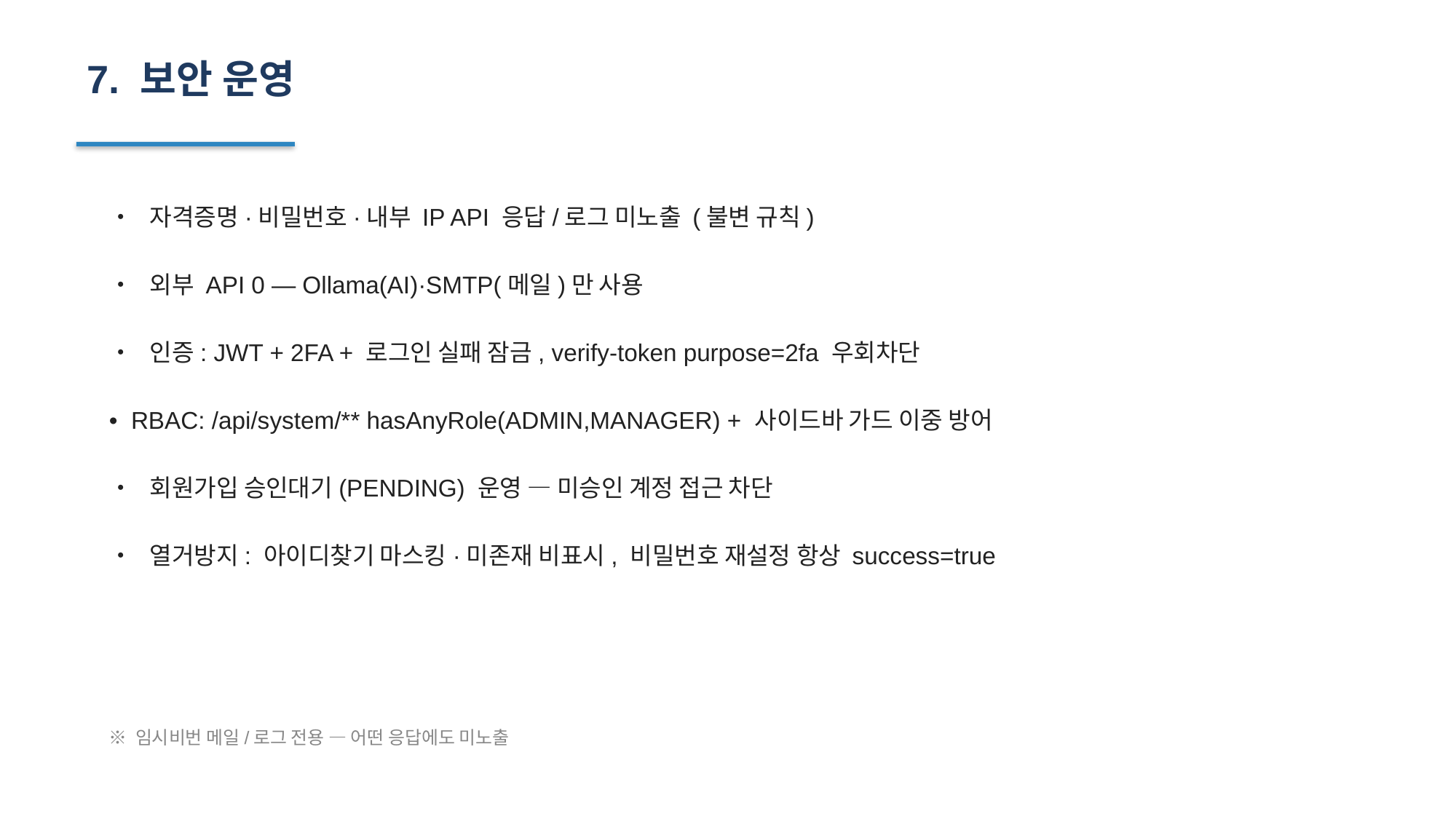

7. 보안 운영

•  자격증명·비밀번호·내부 IP API 응답/로그 미노출 (불변 규칙)
•  외부 API 0 — Ollama(AI)·SMTP(메일)만 사용
•  인증: JWT + 2FA + 로그인 실패 잠금, verify-token purpose=2fa 우회차단
•  RBAC: /api/system/** hasAnyRole(ADMIN,MANAGER) + 사이드바 가드 이중 방어
•  회원가입 승인대기(PENDING) 운영 — 미승인 계정 접근 차단
•  열거방지: 아이디찾기 마스킹·미존재 비표시, 비밀번호 재설정 항상 success=true
※ 임시비번 메일/로그 전용 — 어떤 응답에도 미노출